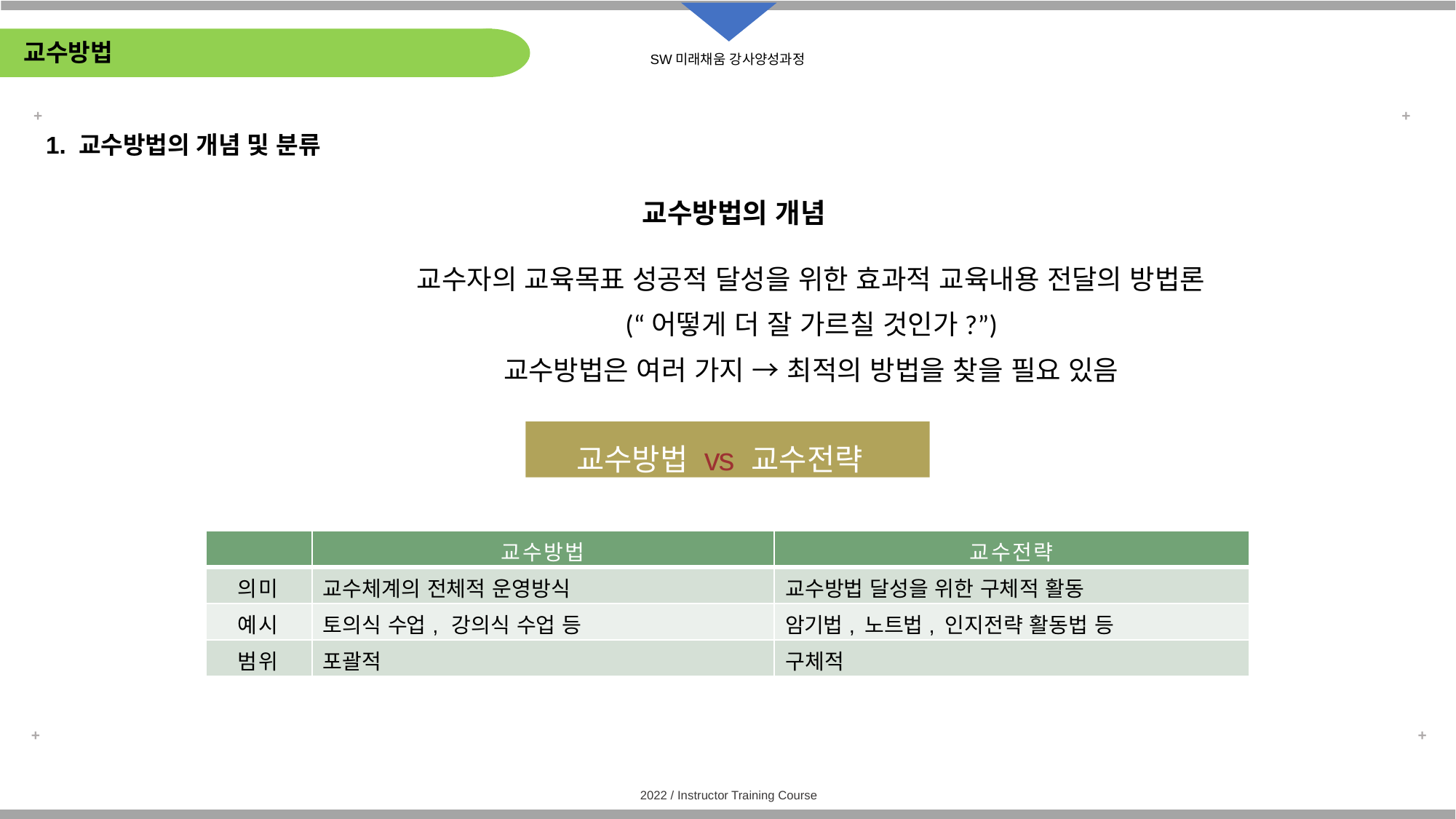

# 교수방법
1. 교수방법의 개념 및 분류
교수방법의 개념

교수자의 교육목표 성공적 달성을 위한 효과적 교육내용 전달의 방법론
(“어떻게 더 잘 가르칠 것인가?”)
교수방법은 여러 가지 → 최적의 방법을 찾을 필요 있음
교수방법 vs 교수전략
|  | 교수방법 | 교수전략 |
| --- | --- | --- |
| 의미 | 교수체계의 전체적 운영방식 | 교수방법 달성을 위한 구체적 활동 |
| 예시 | 토의식 수업, 강의식 수업 등 | 암기법, 노트법, 인지전략 활동법 등 |
| 범위 | 포괄적 | 구체적 |